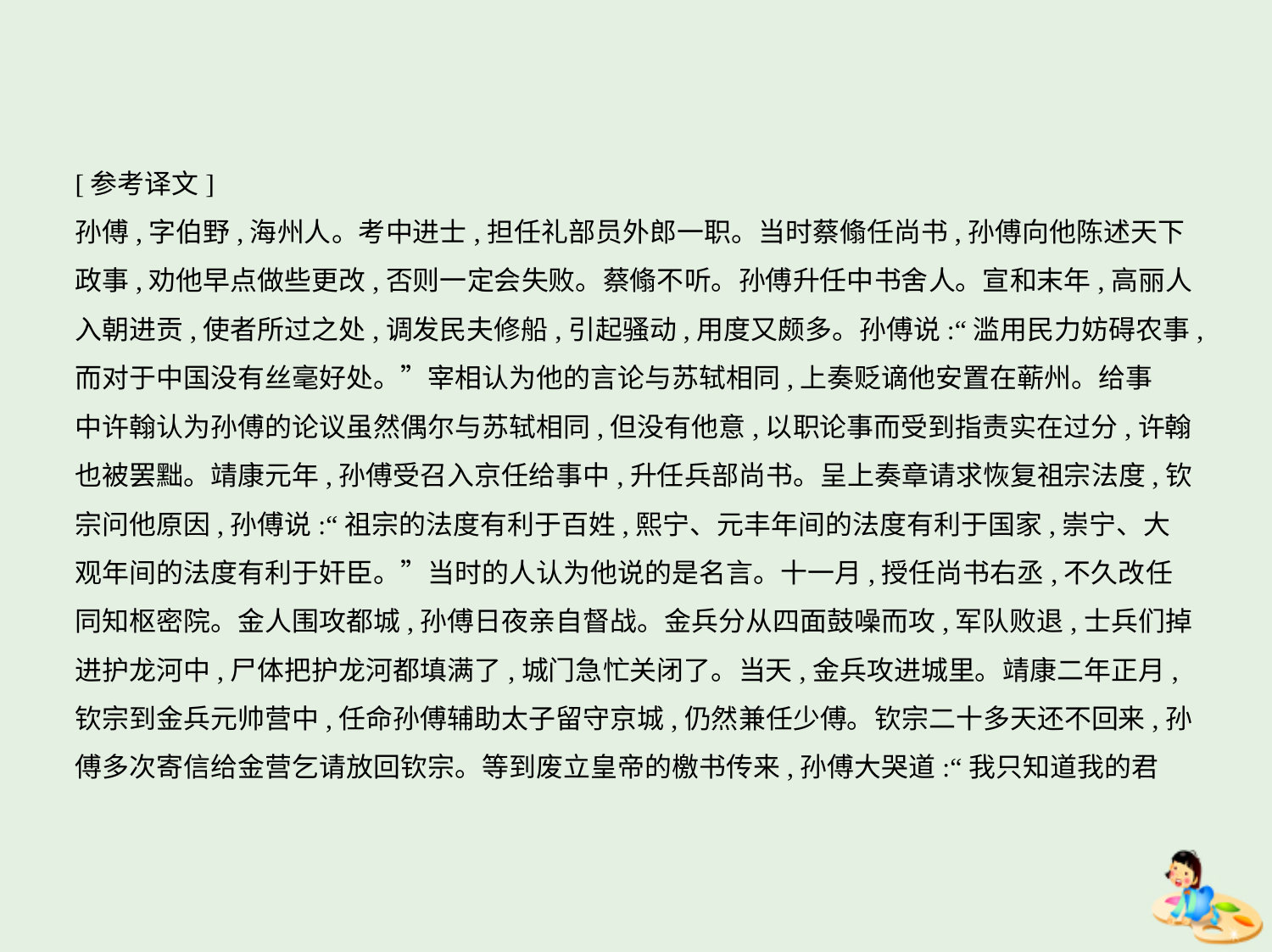

[参考译文]
孙傅,字伯野,海州人。考中进士,担任礼部员外郎一职。当时蔡翛任尚书,孙傅向他陈述天下
政事,劝他早点做些更改,否则一定会失败。蔡翛不听。孙傅升任中书舍人。宣和末年,高丽人
入朝进贡,使者所过之处,调发民夫修船,引起骚动,用度又颇多。孙傅说:“滥用民力妨碍农事,
而对于中国没有丝毫好处。”宰相认为他的言论与苏轼相同,上奏贬谪他安置在蕲州。给事
中许翰认为孙傅的论议虽然偶尔与苏轼相同,但没有他意,以职论事而受到指责实在过分,许翰
也被罢黜。靖康元年,孙傅受召入京任给事中,升任兵部尚书。呈上奏章请求恢复祖宗法度,钦
宗问他原因,孙傅说:“祖宗的法度有利于百姓,熙宁、元丰年间的法度有利于国家,崇宁、大
观年间的法度有利于奸臣。”当时的人认为他说的是名言。十一月,授任尚书右丞,不久改任
同知枢密院。金人围攻都城,孙傅日夜亲自督战。金兵分从四面鼓噪而攻,军队败退,士兵们掉
进护龙河中,尸体把护龙河都填满了,城门急忙关闭了。当天,金兵攻进城里。靖康二年正月,
钦宗到金兵元帅营中,任命孙傅辅助太子留守京城,仍然兼任少傅。钦宗二十多天还不回来,孙
傅多次寄信给金营乞请放回钦宗。等到废立皇帝的檄书传来,孙傅大哭道:“我只知道我的君